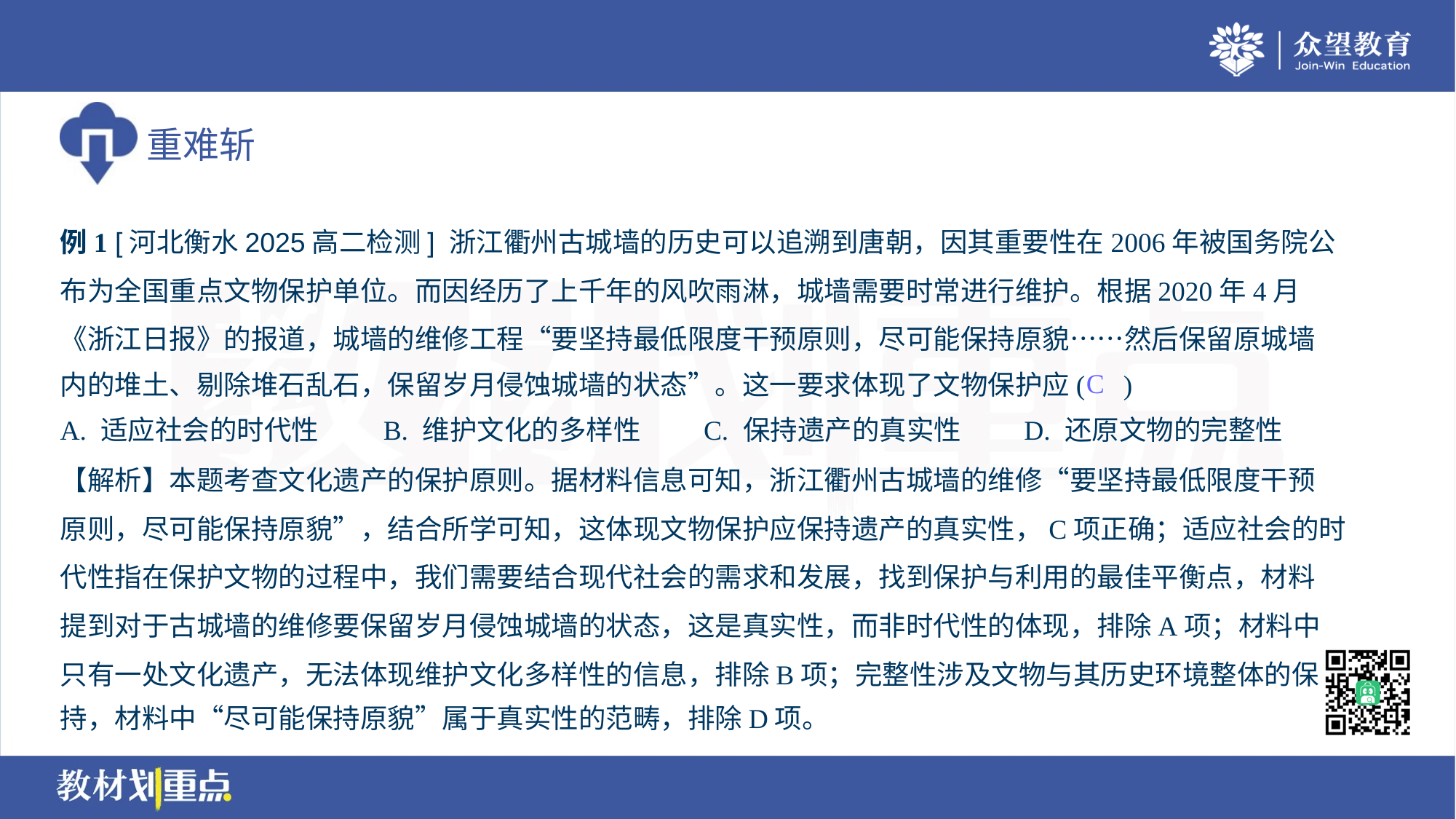

例1 [河北衡水2025高二检测] 浙江衢州古城墙的历史可以追溯到唐朝，因其重要性在2006年被国务院公
布为全国重点文物保护单位。而因经历了上千年的风吹雨淋，城墙需要时常进行维护。根据2020年4月
《浙江日报》的报道，城墙的维修工程“要坚持最低限度干预原则，尽可能保持原貌……然后保留原城墙
内的堆土、剔除堆石乱石，保留岁月侵蚀城墙的状态”。这一要求体现了文物保护应(     )
C
A. 适应社会的时代性	B. 维护文化的多样性	C. 保持遗产的真实性	D. 还原文物的完整性
【解析】本题考查文化遗产的保护原则。据材料信息可知，浙江衢州古城墙的维修“要坚持最低限度干预
原则，尽可能保持原貌”，结合所学可知，这体现文物保护应保持遗产的真实性，C项正确；适应社会的时
代性指在保护文物的过程中，我们需要结合现代社会的需求和发展，找到保护与利用的最佳平衡点，材料
提到对于古城墙的维修要保留岁月侵蚀城墙的状态，这是真实性，而非时代性的体现，排除A项；材料中
只有一处文化遗产，无法体现维护文化多样性的信息，排除B项；完整性涉及文物与其历史环境整体的保
持，材料中“尽可能保持原貌”属于真实性的范畴，排除D项。